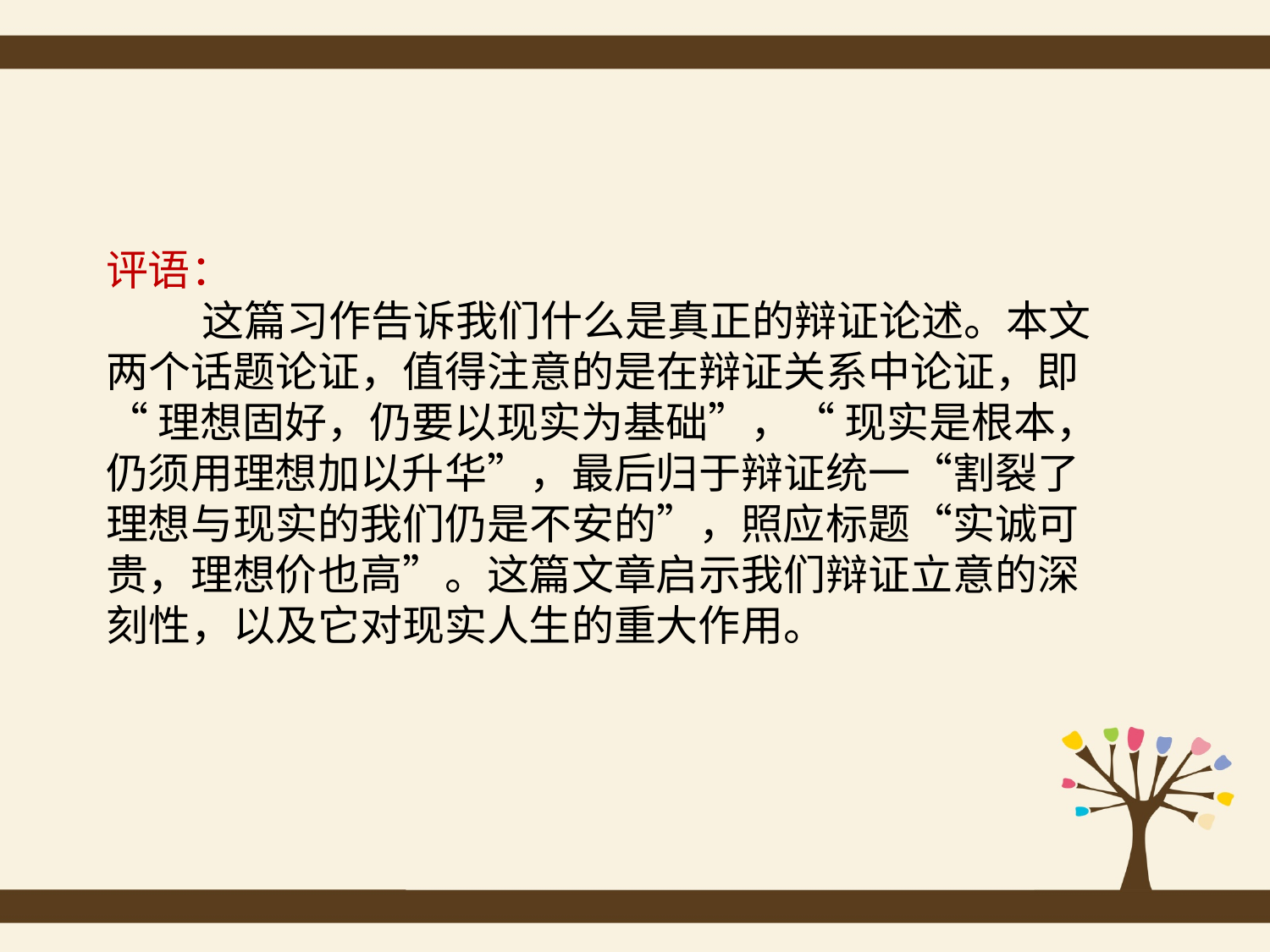

评语：
         这篇习作告诉我们什么是真正的辩证论述。本文两个话题论证，值得注意的是在辩证关系中论证，即“ 理想固好，仍要以现实为基础”，“ 现实是根本，仍须用理想加以升华”，最后归于辩证统一“割裂了理想与现实的我们仍是不安的”，照应标题“实诚可贵，理想价也高”。这篇文章启示我们辩证立意的深刻性，以及它对现实人生的重大作用。